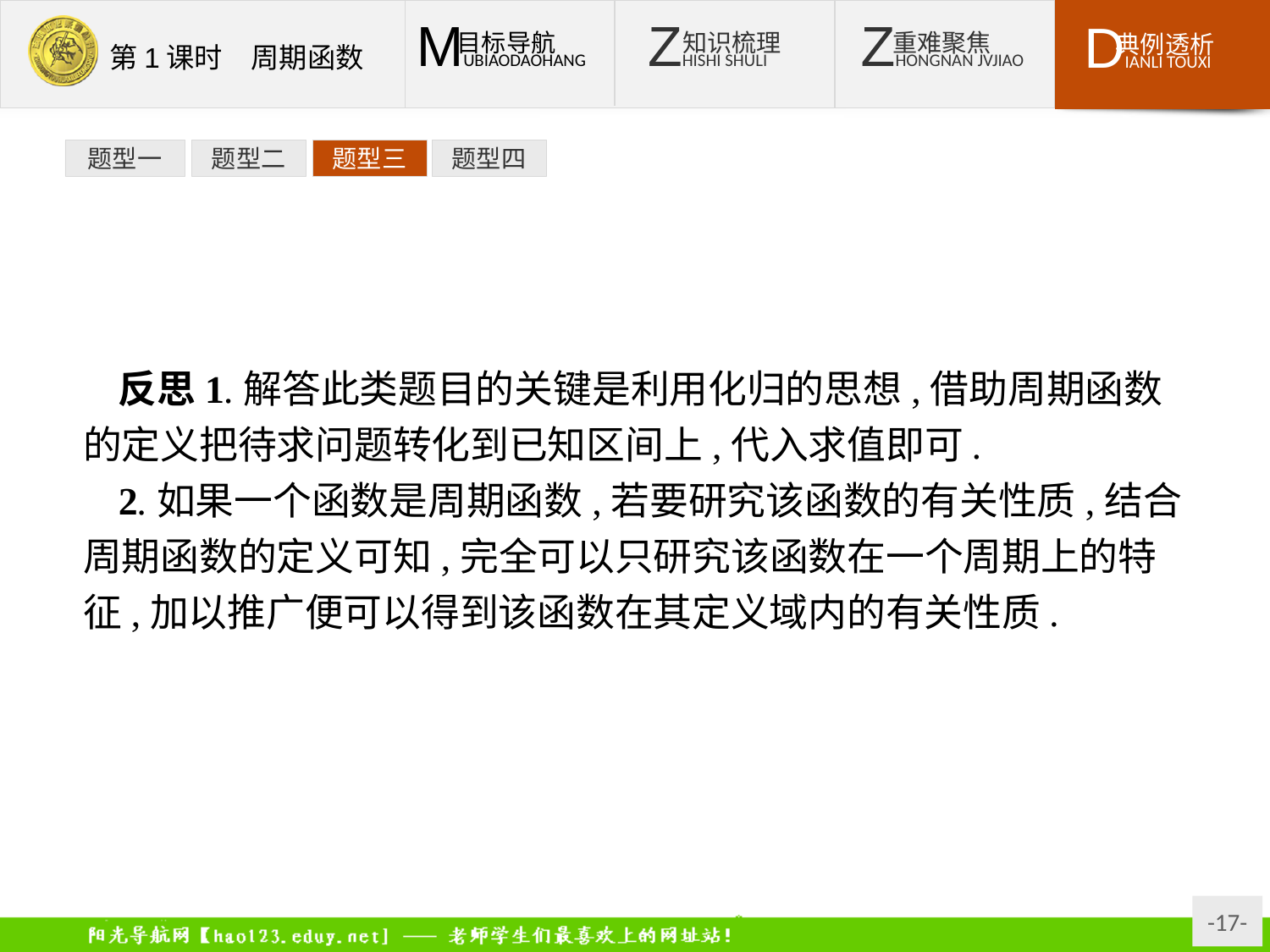

题型一
题型二
题型三
题型四
反思1.解答此类题目的关键是利用化归的思想,借助周期函数的定义把待求问题转化到已知区间上,代入求值即可.
2.如果一个函数是周期函数,若要研究该函数的有关性质,结合周期函数的定义可知,完全可以只研究该函数在一个周期上的特征,加以推广便可以得到该函数在其定义域内的有关性质.